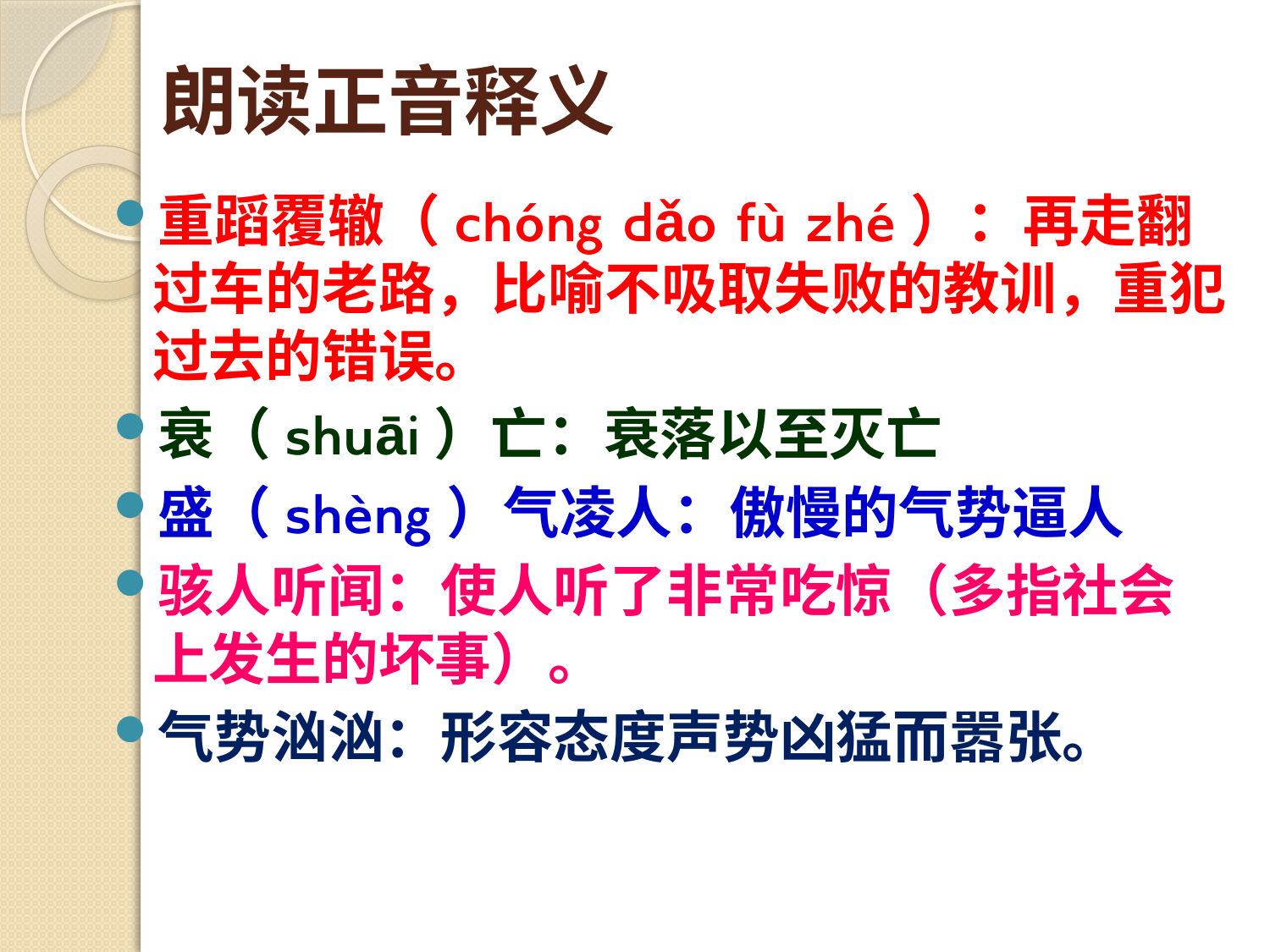

# 朗读正音释义
重蹈覆辙（chóng dǎo fù zhé）：再走翻过车的老路，比喻不吸取失败的教训，重犯过去的错误。
衰（shuāi）亡：衰落以至灭亡
盛（shèng）气凌人：傲慢的气势逼人
骇人听闻：使人听了非常吃惊（多指社会上发生的坏事）。
气势汹汹：形容态度声势凶猛而嚣张。